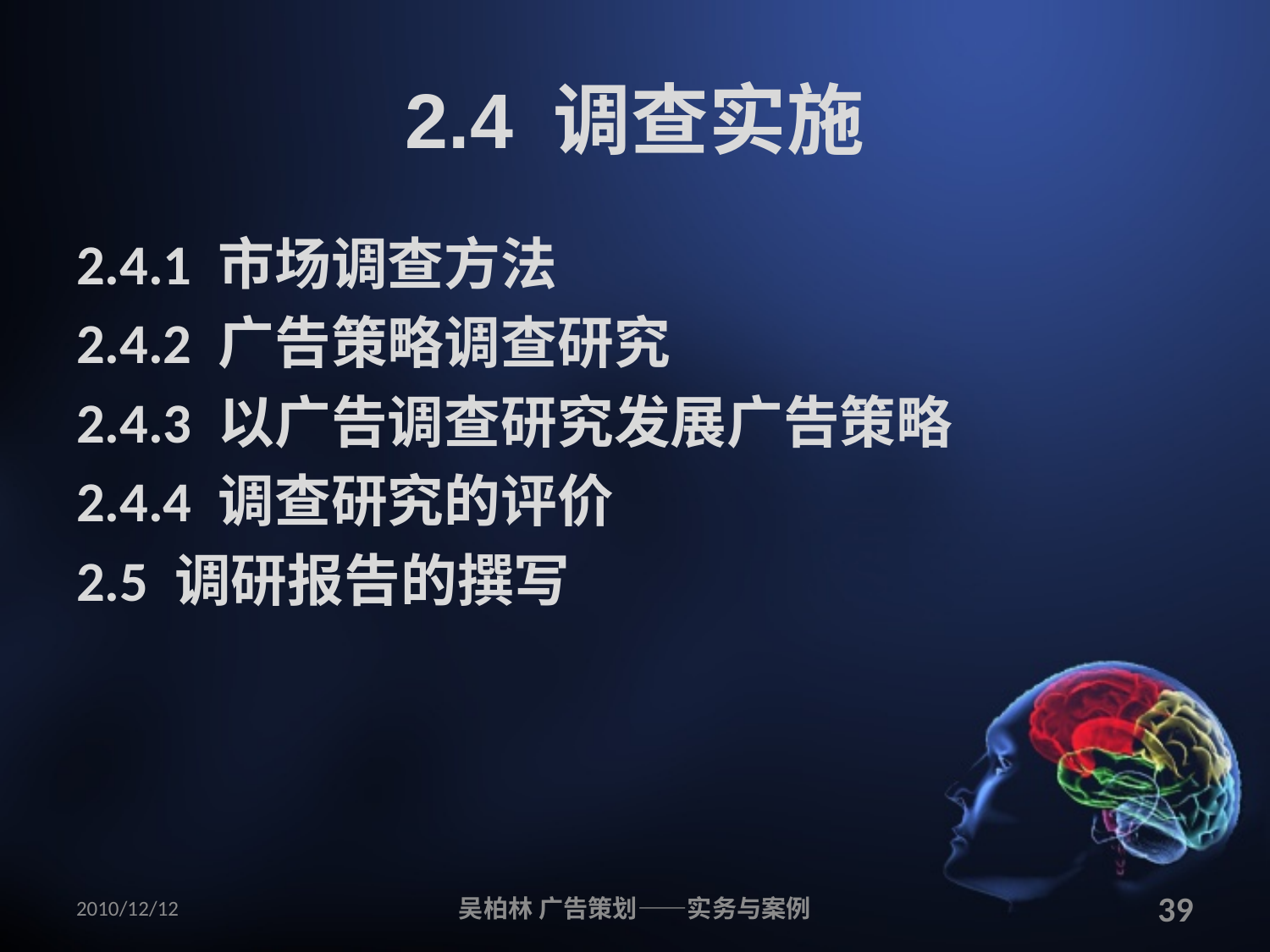

# 2.4 调查实施
2.4.1 市场调查方法
2.4.2 广告策略调查研究
2.4.3 以广告调查研究发展广告策略
2.4.4 调查研究的评价
2.5 调研报告的撰写
2010/12/12
吴柏林 广告策划——实务与案例
39